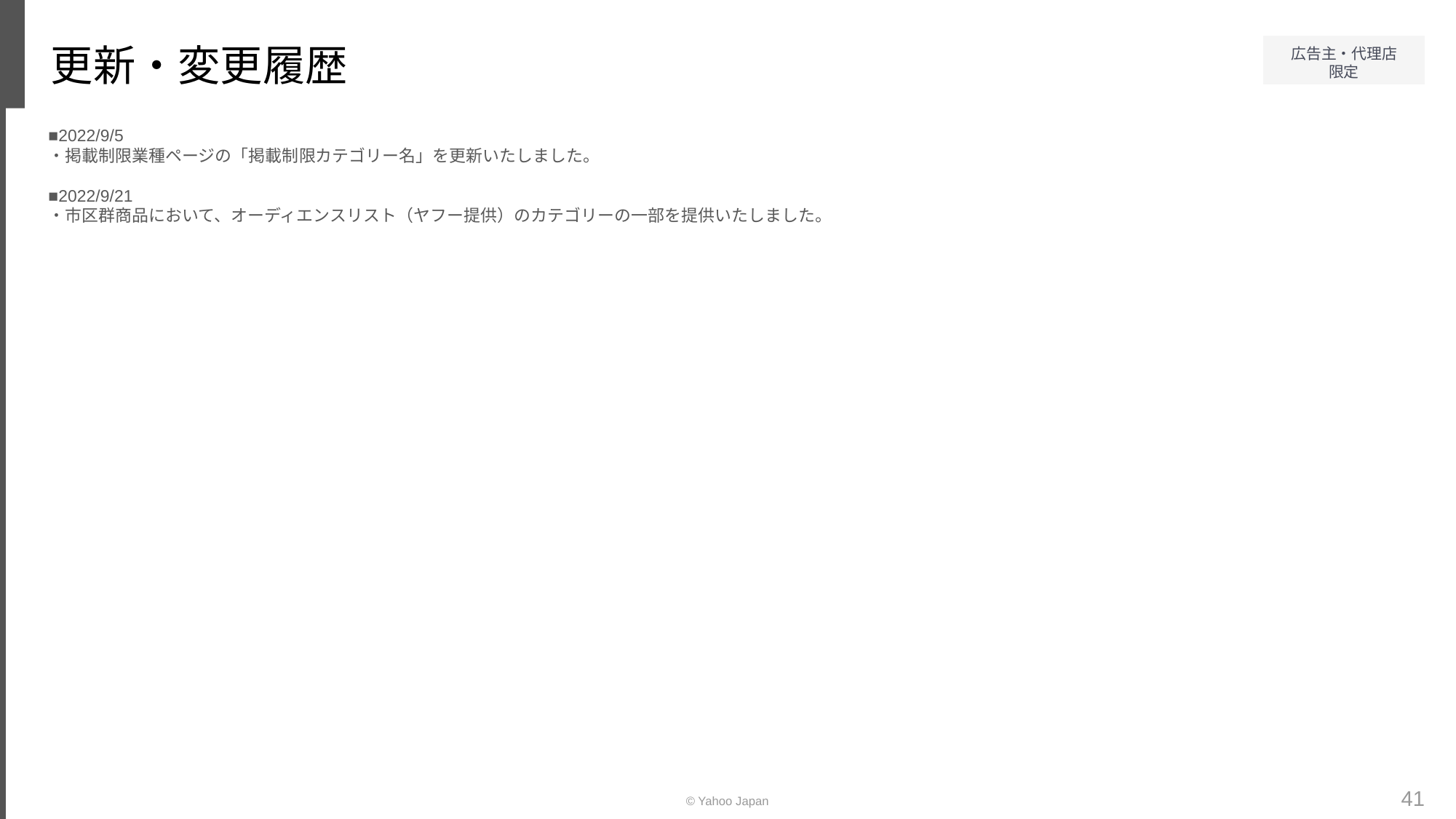

更新・変更履歴
■2022/9/5
・掲載制限業種ページの「掲載制限カテゴリー名」を更新いたしました。

■2022/9/21
・市区群商品において、オーディエンスリスト（ヤフー提供）のカテゴリーの一部を提供いたしました。

41